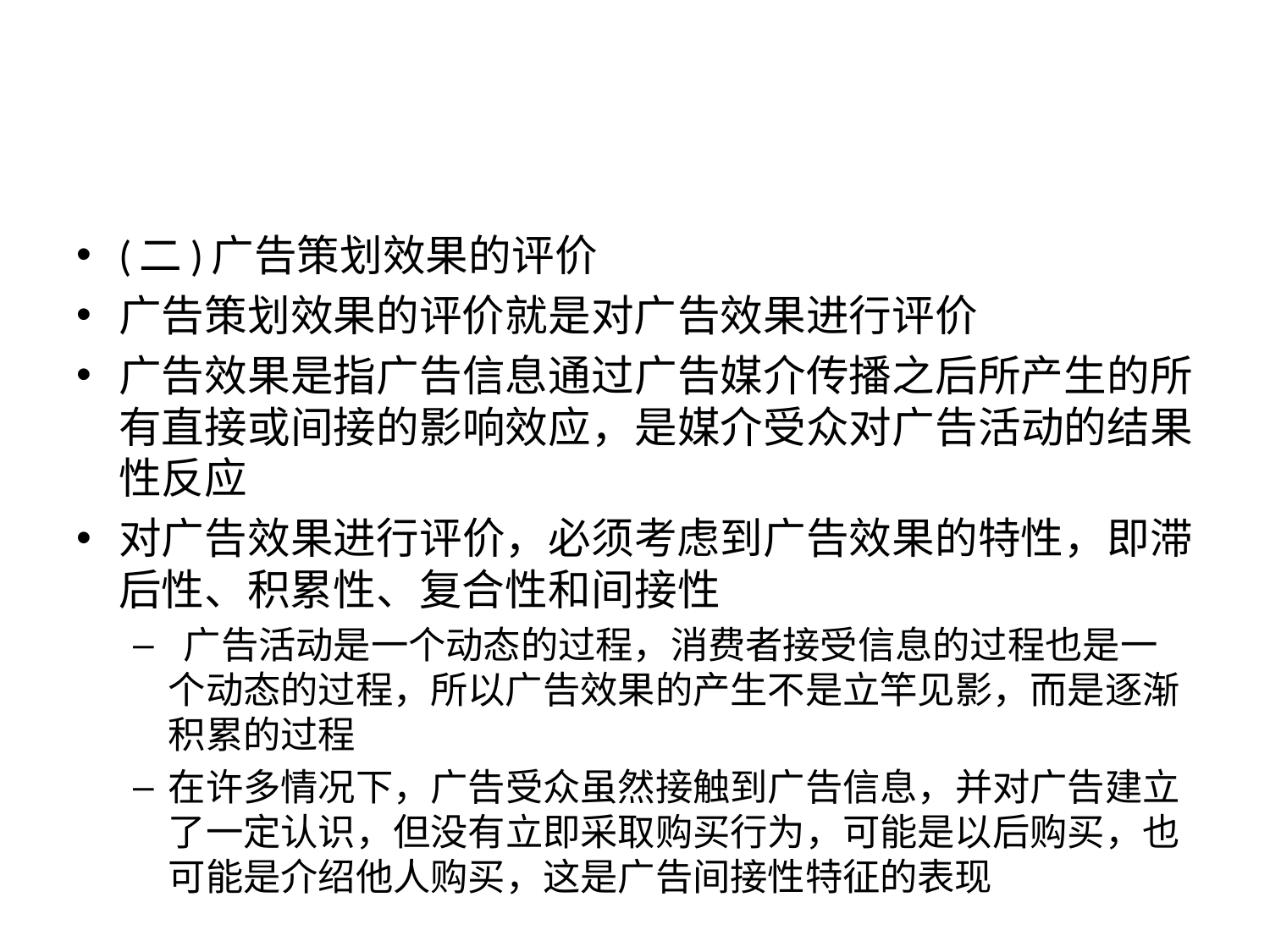

#
(二)广告策划效果的评价
广告策划效果的评价就是对广告效果进行评价
广告效果是指广告信息通过广告媒介传播之后所产生的所有直接或间接的影响效应，是媒介受众对广告活动的结果性反应
对广告效果进行评价，必须考虑到广告效果的特性，即滞后性、积累性、复合性和间接性
 广告活动是一个动态的过程，消费者接受信息的过程也是一个动态的过程，所以广告效果的产生不是立竿见影，而是逐渐积累的过程
在许多情况下，广告受众虽然接触到广告信息，并对广告建立了一定认识，但没有立即采取购买行为，可能是以后购买，也可能是介绍他人购买，这是广告间接性特征的表现